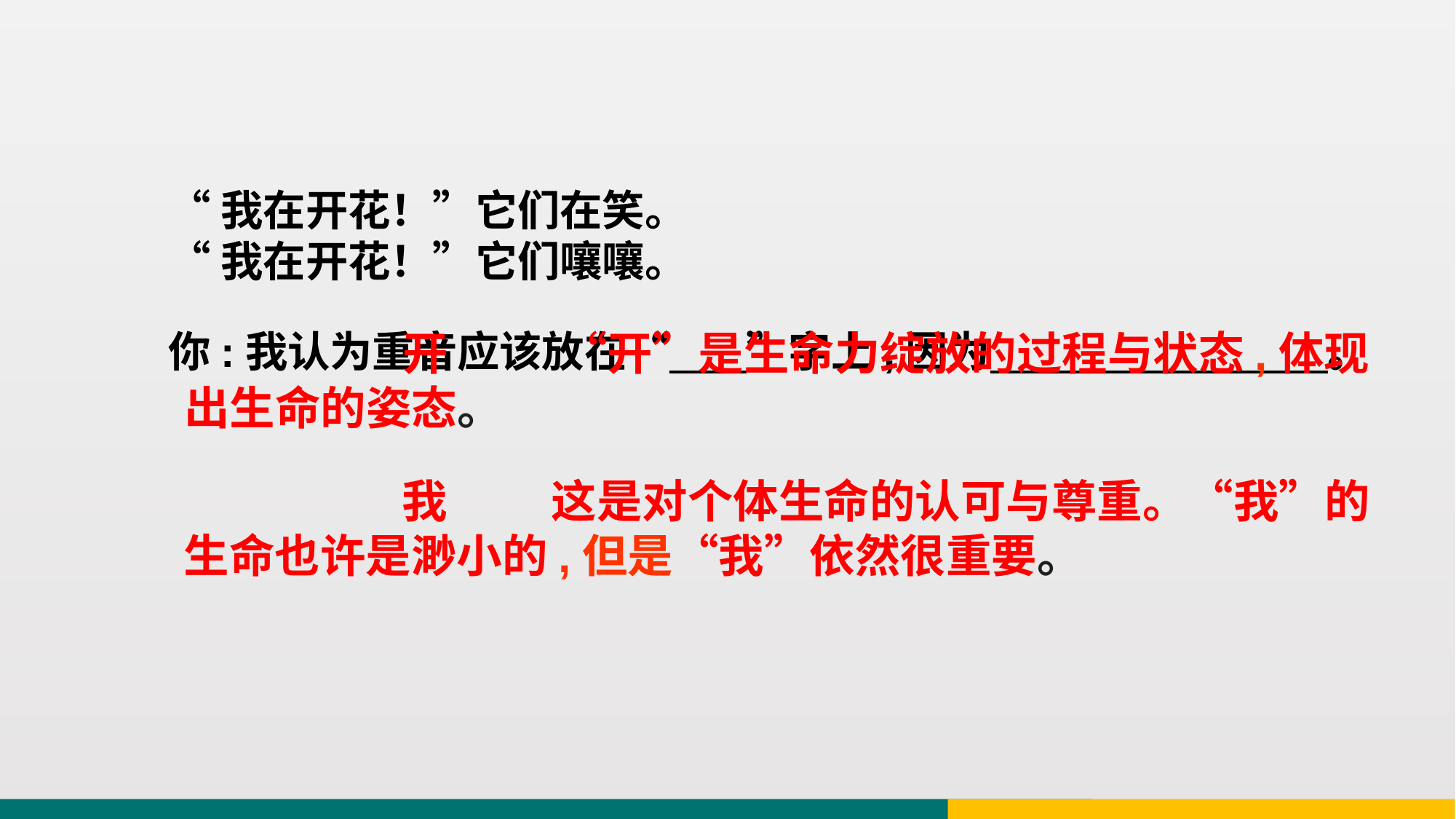

“我在开花！”它们在笑。
“我在开花！”它们嚷嚷。
你:我认为重音应该放在“        ”字上,因为                                   。
                    开           “开”是生命力绽放的过程与状态,体现出生命的姿态。
                    我          这是对个体生命的认可与尊重。“我”的生命也许是渺小的,但是“我”依然很重要。